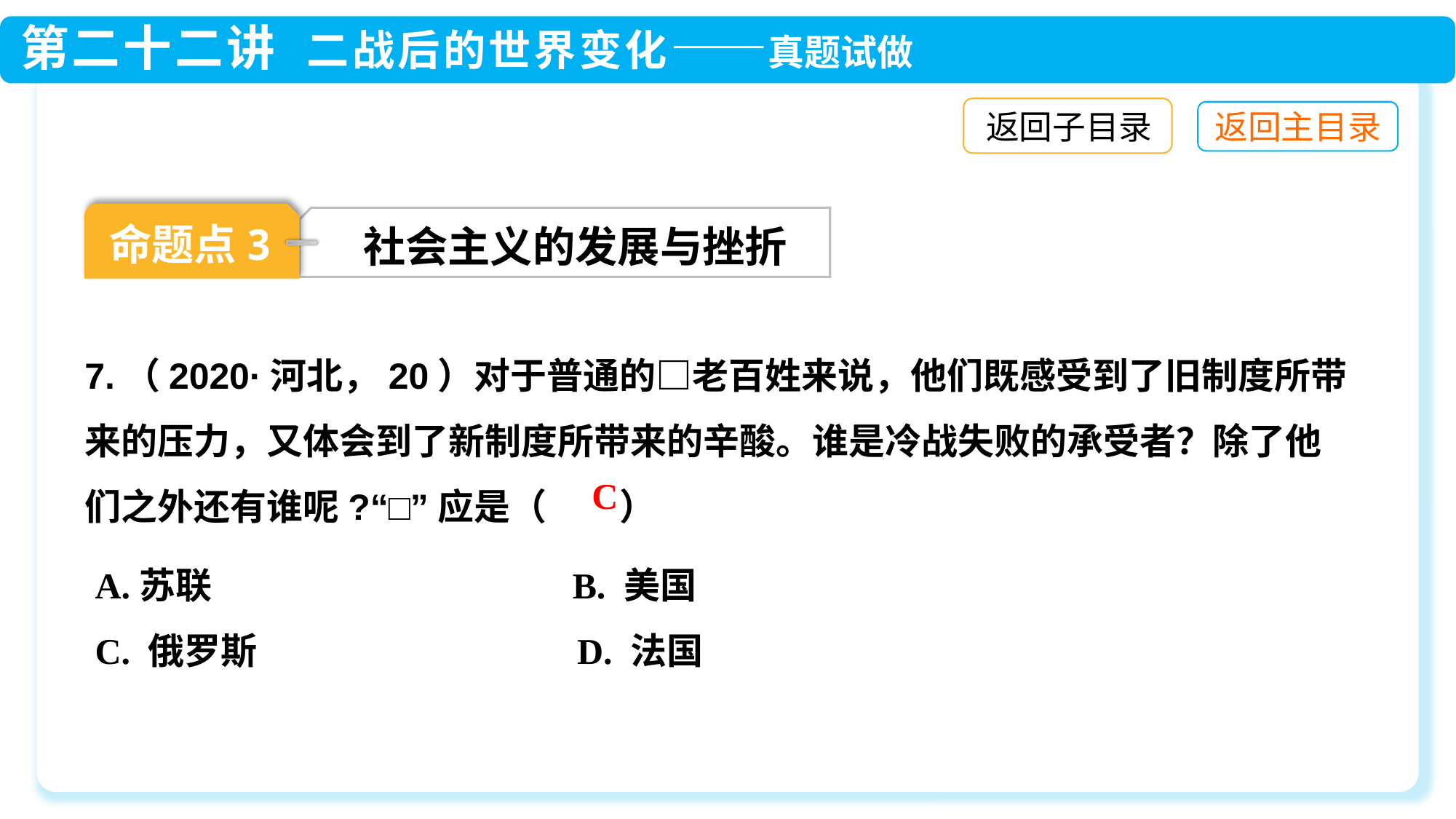

返回子目录

命题点3
社会主义的发展与挫折

7.（2020·河北，20）对于普通的□老百姓来说，他们既感受到了旧制度所带来的压力，又体会到了新制度所带来的辛酸。谁是冷战失败的承受者？除了他们之外还有谁呢?“□”应是（　　）
C
A.苏联                                           B. 美国
C. 俄罗斯                                      D. 法国